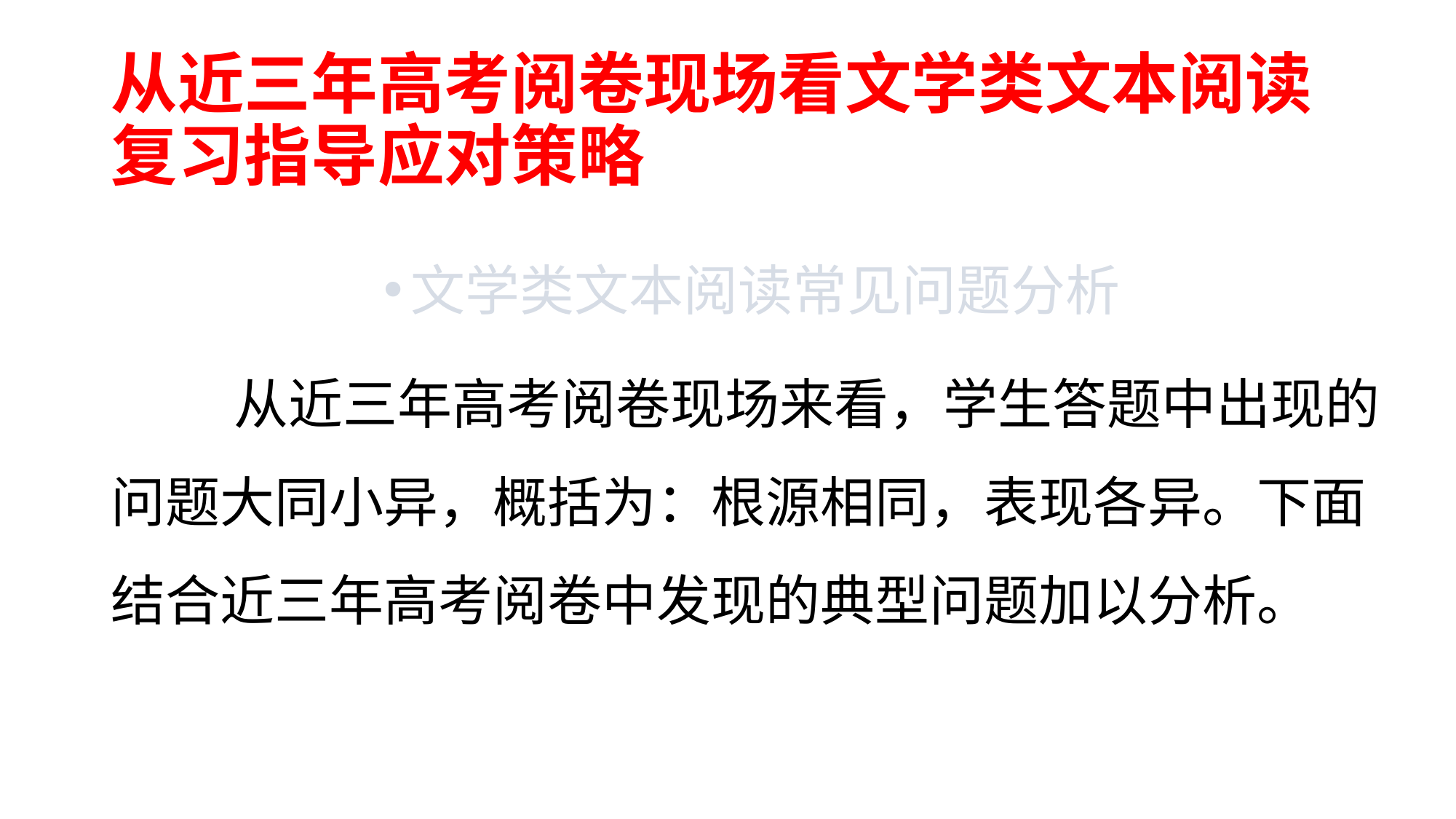

# 从近三年高考阅卷现场看文学类文本阅读复习指导应对策略
文学类文本阅读常见问题分析
         从近三年高考阅卷现场来看，学生答题中出现的问题大同小异，概括为：根源相同，表现各异。下面结合近三年高考阅卷中发现的典型问题加以分析。